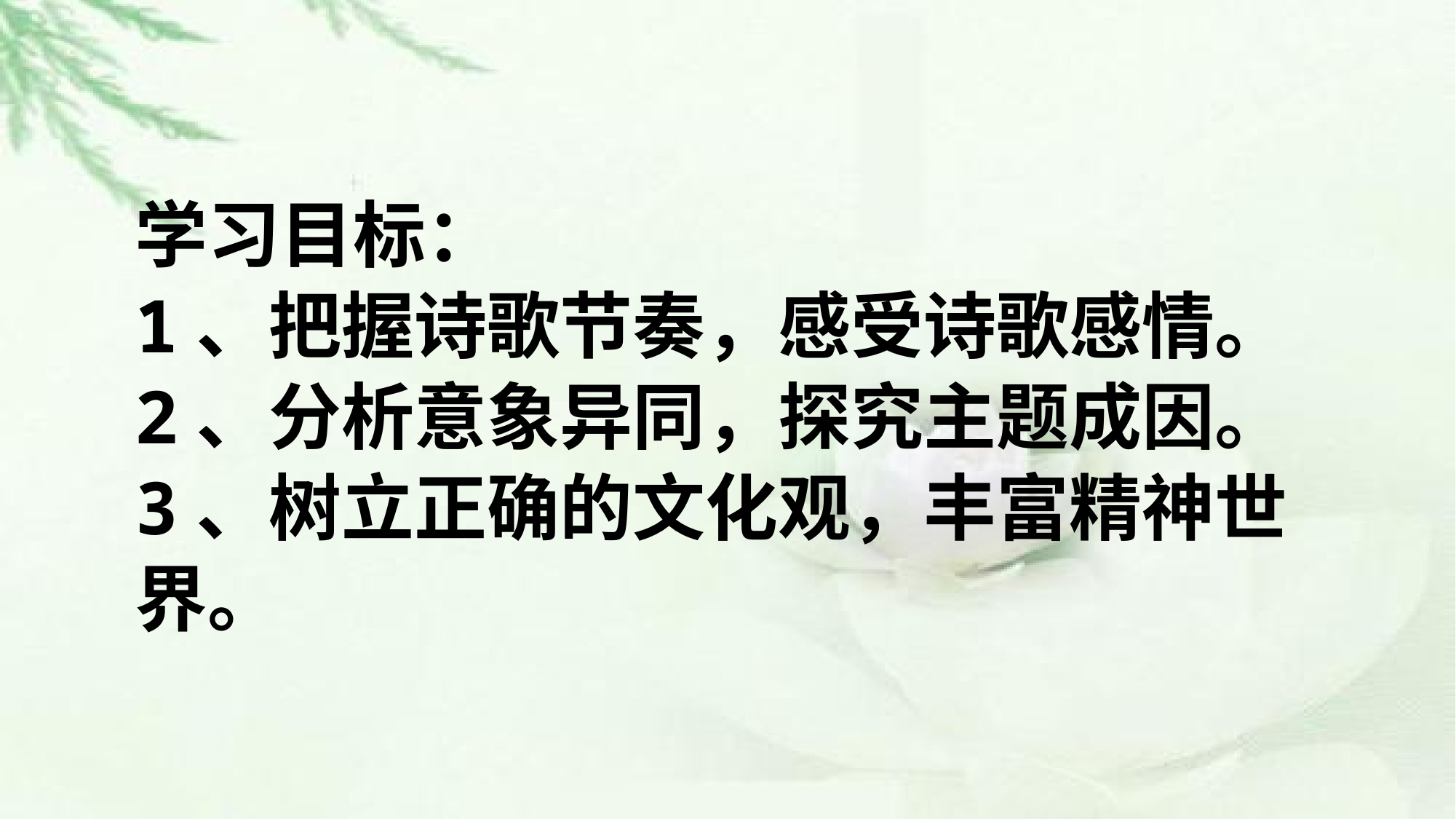

学习目标：
1、把握诗歌节奏，感受诗歌感情。
2、分析意象异同，探究主题成因。
3、树立正确的文化观，丰富精神世界。